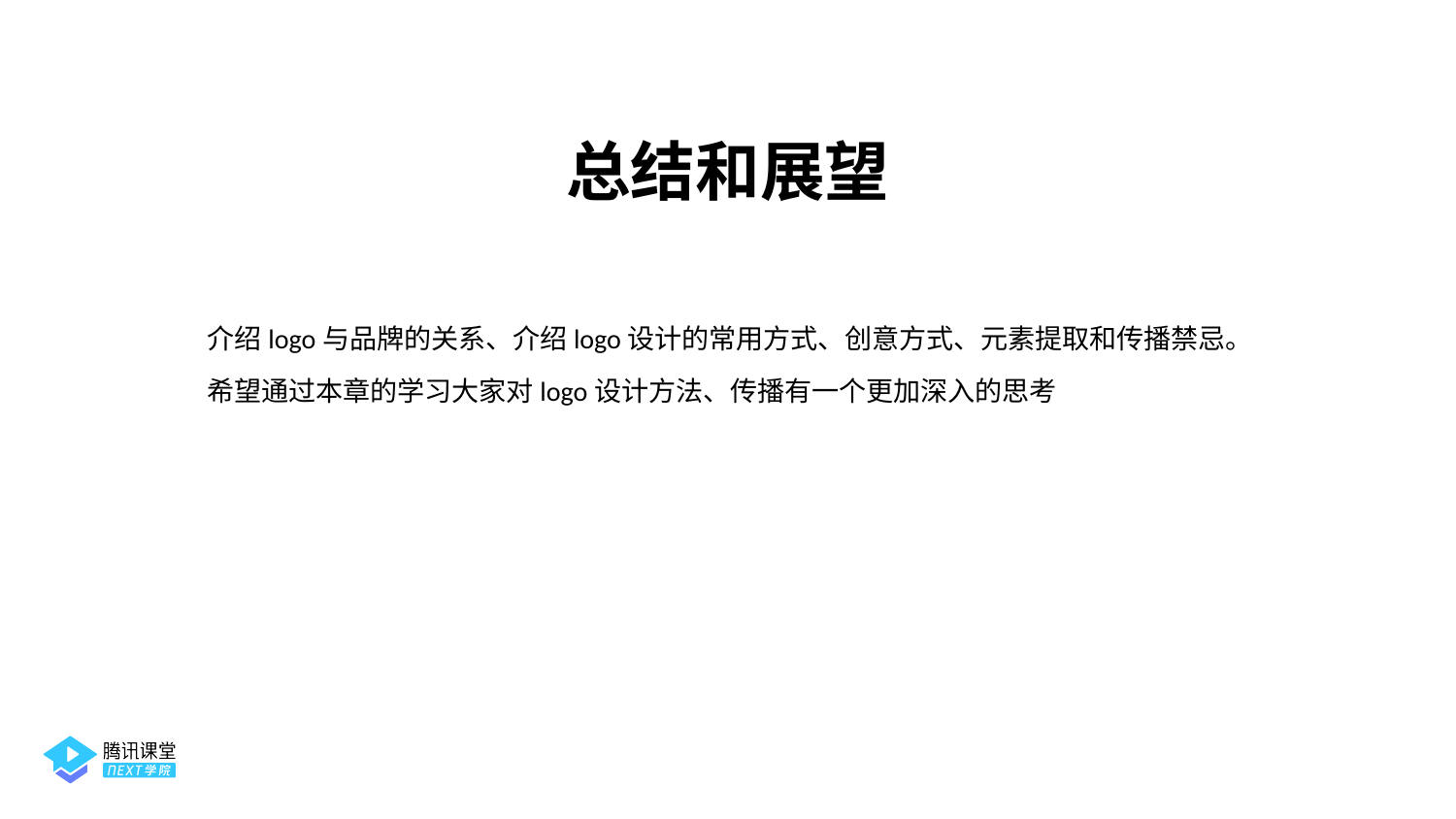

总结和展望
介绍logo与品牌的关系、介绍logo设计的常用方式、创意方式、元素提取和传播禁忌。希望通过本章的学习大家对logo设计方法、传播有一个更加深入的思考